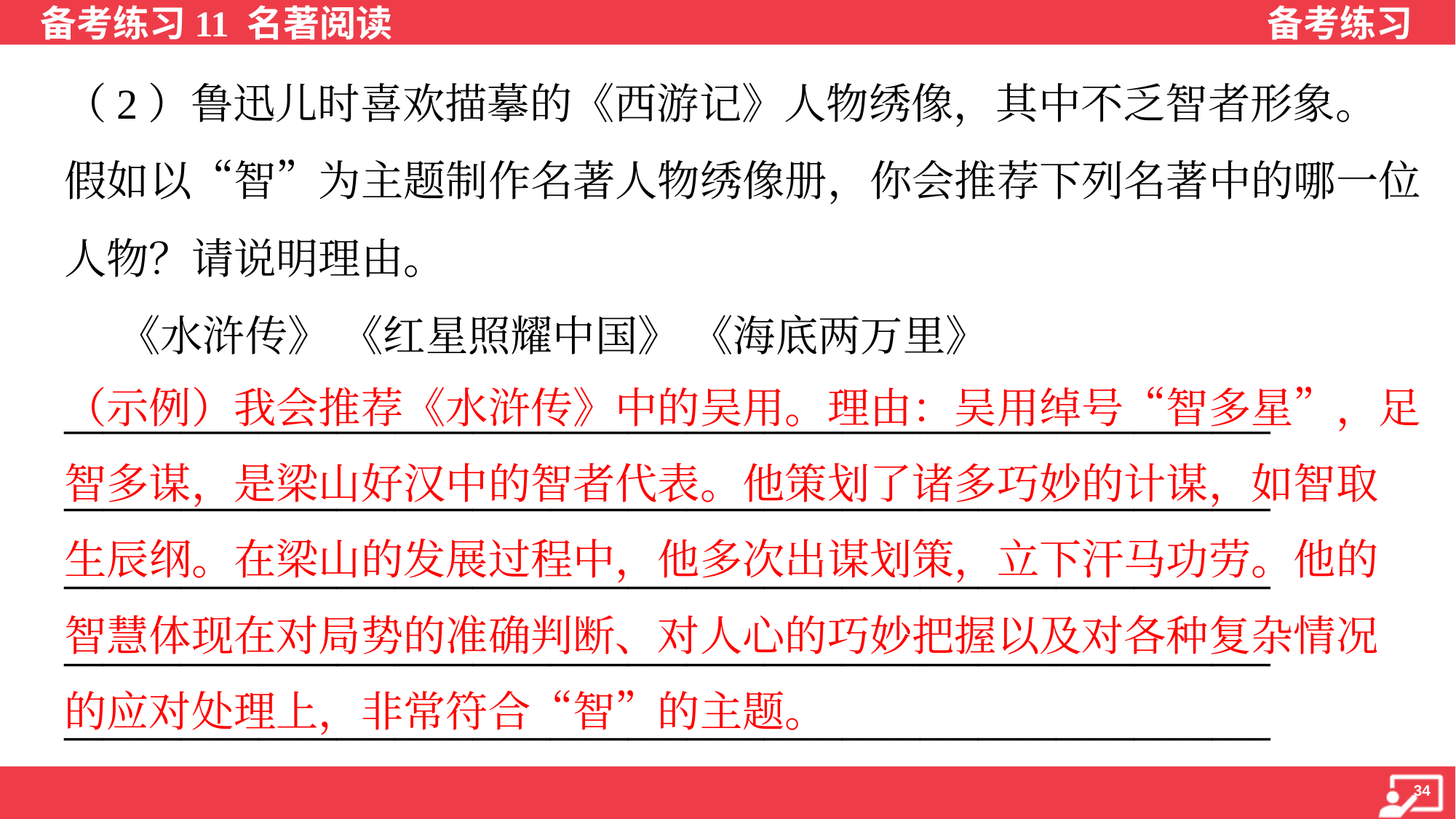

（2）鲁迅儿时喜欢描摹的《西游记》人物绣像，其中不乏智者形象。
假如以“智”为主题制作名著人物绣像册，你会推荐下列名著中的哪一位
人物？请说明理由。
    《水浒传》 《红星照耀中国》 《海底两万里》
______________________________________________________________
______________________________________________________________
______________________________________________________________
______________________________________________________________
______________________________________________________________
（示例）我会推荐《水浒传》中的吴用。理由：吴用绰号“智多星”，足
智多谋，是梁山好汉中的智者代表。他策划了诸多巧妙的计谋，如智取
生辰纲。在梁山的发展过程中，他多次出谋划策，立下汗马功劳。他的
智慧体现在对局势的准确判断、对人心的巧妙把握以及对各种复杂情况
的应对处理上，非常符合“智”的主题。